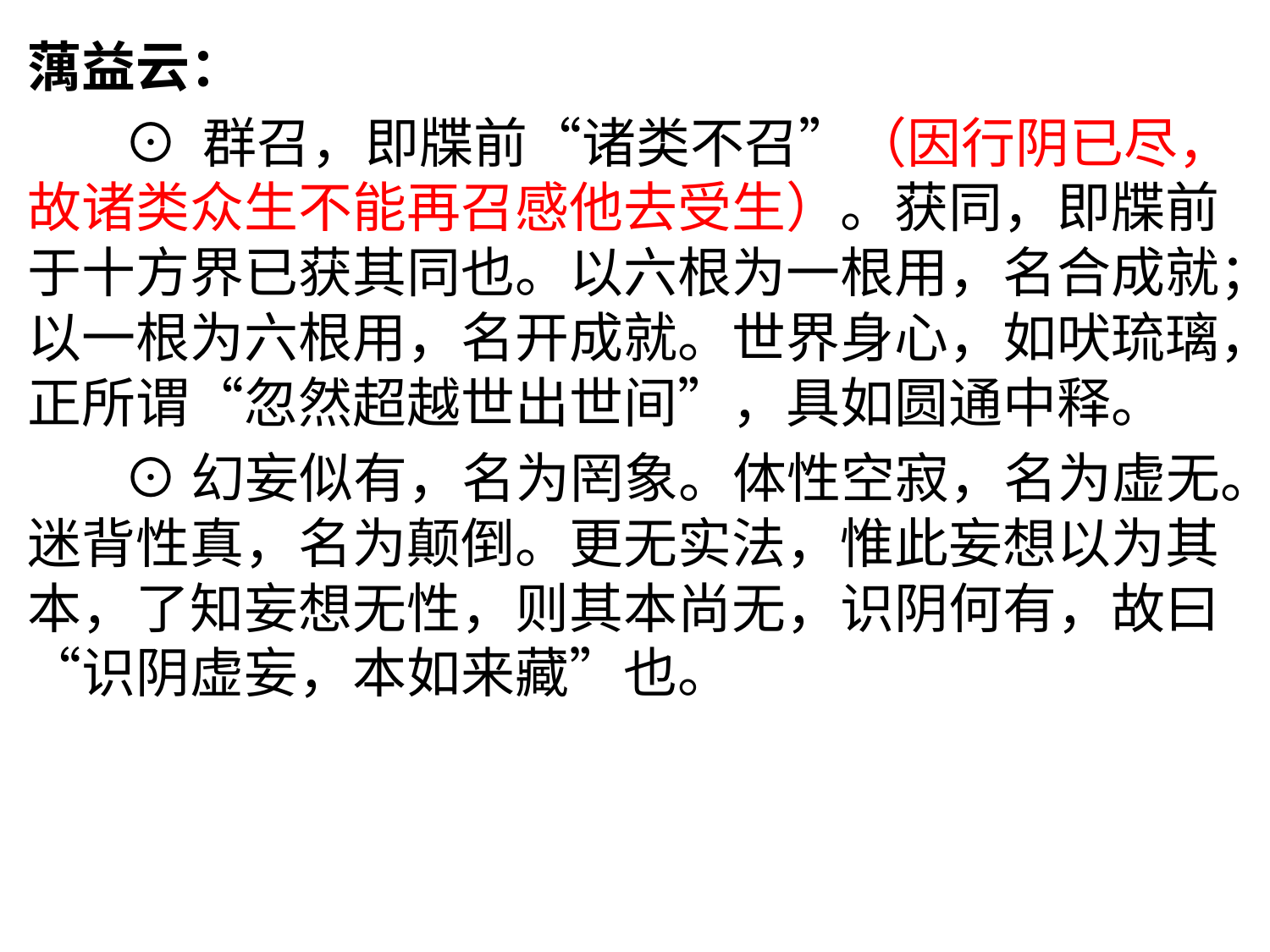

蕅益云：
        ⊙ 群召，即牒前“诸类不召”（因行阴已尽，故诸类众生不能再召感他去受生）。获同，即牒前于十方界已获其同也。以六根为一根用，名合成就；以一根为六根用，名开成就。世界身心，如吠琉璃，正所谓“忽然超越世出世间”，具如圆通中释。
        ⊙幻妄似有，名为罔象。体性空寂，名为虚无。迷背性真，名为颠倒。更无实法，惟此妄想以为其本，了知妄想无性，则其本尚无，识阴何有，故曰“识阴虚妄，本如来藏”也。